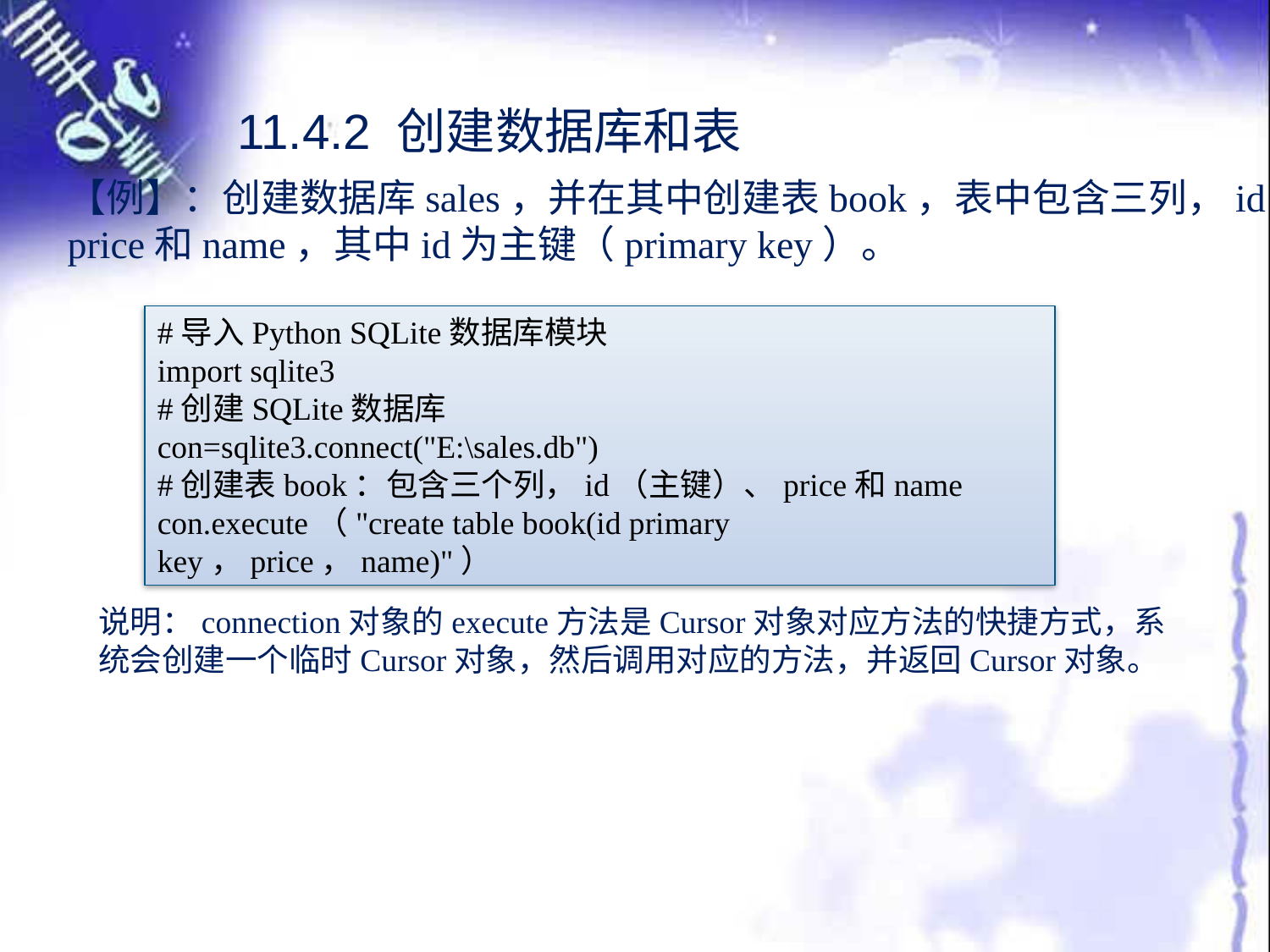

11.4.2 创建数据库和表
【例】：创建数据库sales，并在其中创建表book，表中包含三列，id、price和name，其中id为主键（primary key）。
#导入Python SQLite数据库模块
import sqlite3
#创建SQLite数据库
con=sqlite3.connect("E:\sales.db")
#创建表book：包含三个列，id（主键）、price和name
con.execute（"create table book(id primary key，price，name)"）
说明：connection对象的execute方法是Cursor对象对应方法的快捷方式，系统会创建一个临时Cursor对象，然后调用对应的方法，并返回Cursor对象。